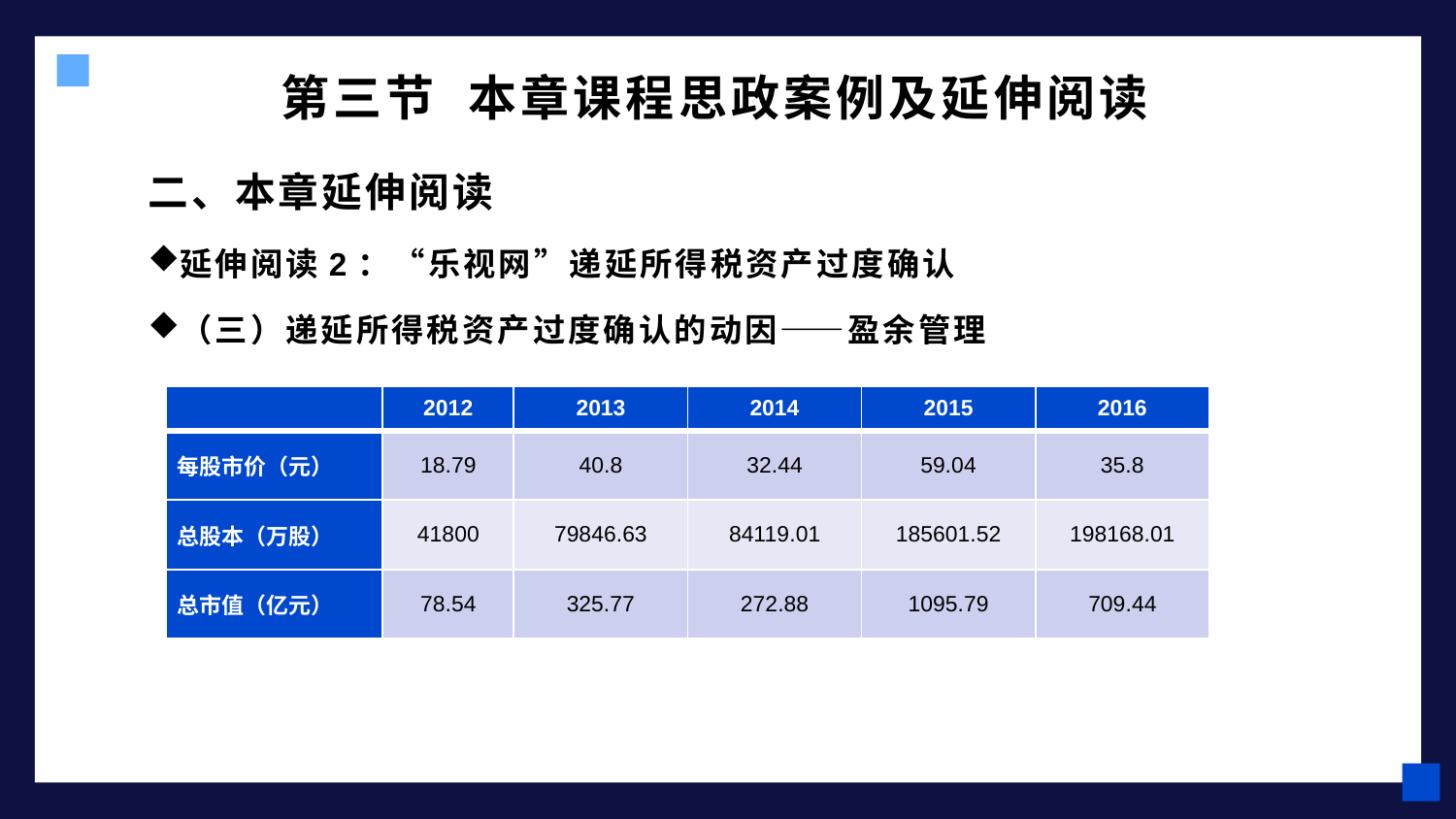

# 第三节  本章课程思政案例及延伸阅读
二、本章延伸阅读
延伸阅读2：“乐视网”递延所得税资产过度确认
（三）递延所得税资产过度确认的动因——盈余管理

|  | 2012 | 2013 | 2014 | 2015 | 2016 |
| --- | --- | --- | --- | --- | --- |
| 每股市价（元） | 18.79 | 40.8 | 32.44 | 59.04 | 35.8 |
| 总股本（万股） | 41800 | 79846.63 | 84119.01 | 185601.52 | 198168.01 |
| 总市值（亿元） | 78.54 | 325.77 | 272.88 | 1095.79 | 709.44 |